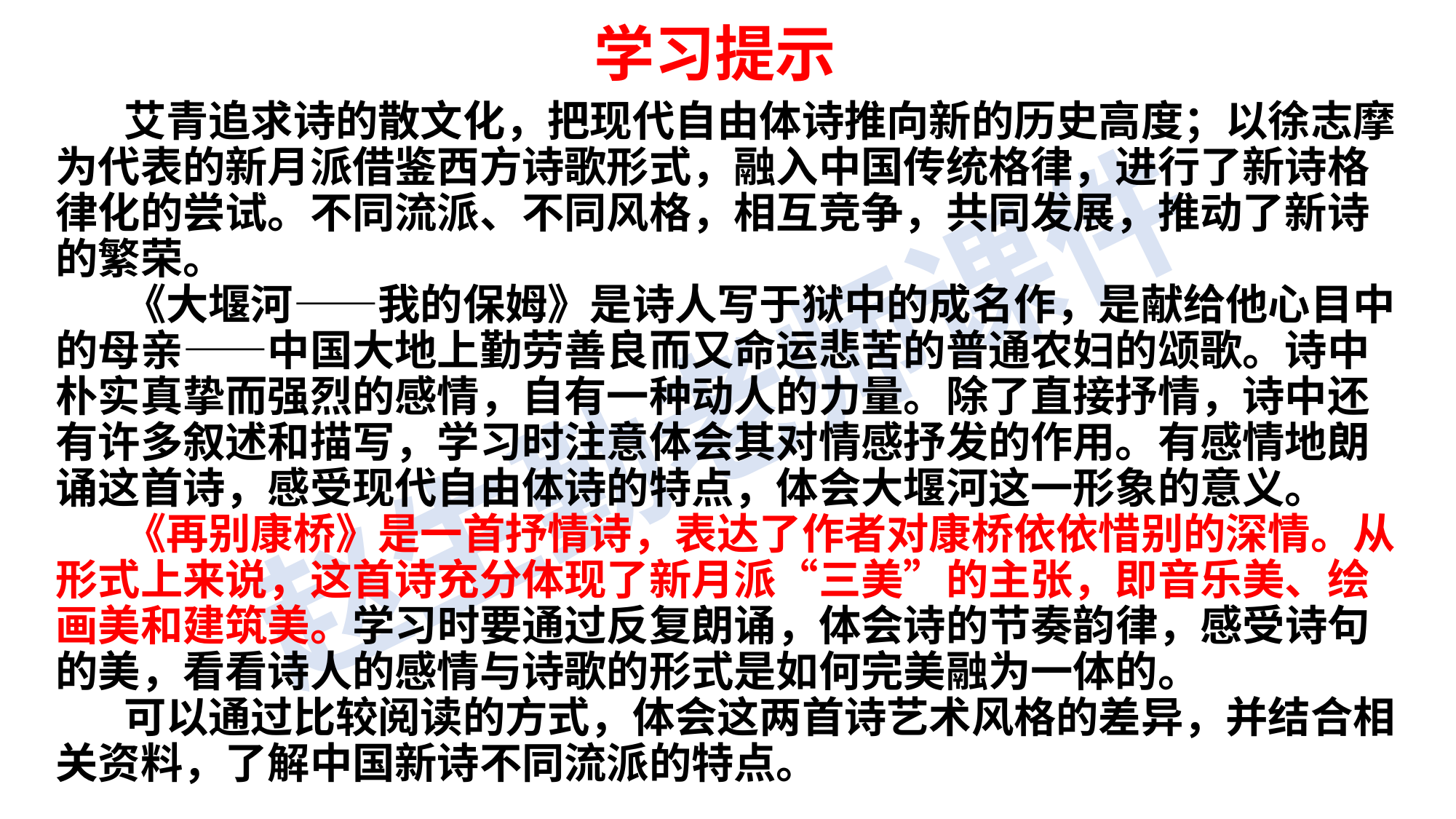

学习提示
      艾青追求诗的散文化，把现代自由体诗推向新的历史高度；以徐志摩为代表的新月派借鉴西方诗歌形式，融入中国传统格律，进行了新诗格律化的尝试。不同流派、不同风格，相互竞争，共同发展，推动了新诗的繁荣。
      《大堰河——我的保姆》是诗人写于狱中的成名作，是献给他心目中的母亲——中国大地上勤劳善良而又命运悲苦的普通农妇的颂歌。诗中朴实真挚而强烈的感情，自有一种动人的力量。除了直接抒情，诗中还有许多叙述和描写，学习时注意体会其对情感抒发的作用。有感情地朗诵这首诗，感受现代自由体诗的特点，体会大堰河这一形象的意义。
      《再别康桥》是一首抒情诗，表达了作者对康桥依依惜别的深情。从形式上来说，这首诗充分体现了新月派“三美”的主张，即音乐美、绘画美和建筑美。学习时要通过反复朗诵，体会诗的节奏韵律，感受诗句的美，看看诗人的感情与诗歌的形式是如何完美融为一体的。
      可以通过比较阅读的方式，体会这两首诗艺术风格的差异，并结合相关资料，了解中国新诗不同流派的特点。